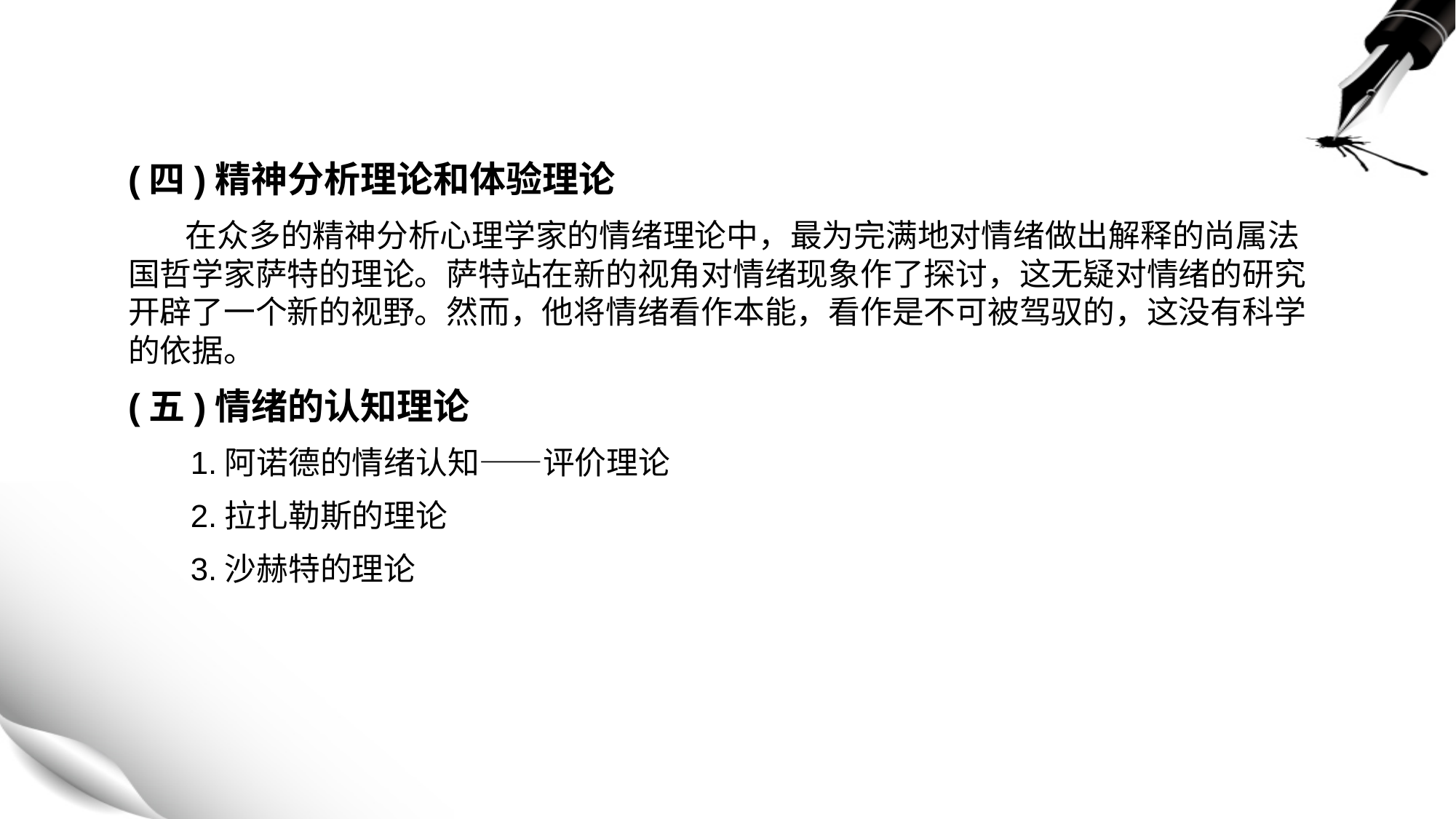

(四)精神分析理论和体验理论
       在众多的精神分析心理学家的情绪理论中，最为完满地对情绪做出解释的尚属法国哲学家萨特的理论。萨特站在新的视角对情绪现象作了探讨，这无疑对情绪的研究开辟了一个新的视野。然而，他将情绪看作本能，看作是不可被驾驭的，这没有科学的依据。
(五)情绪的认知理论
       1.阿诺德的情绪认知——评价理论
       2.拉扎勒斯的理论
       3.沙赫特的理论